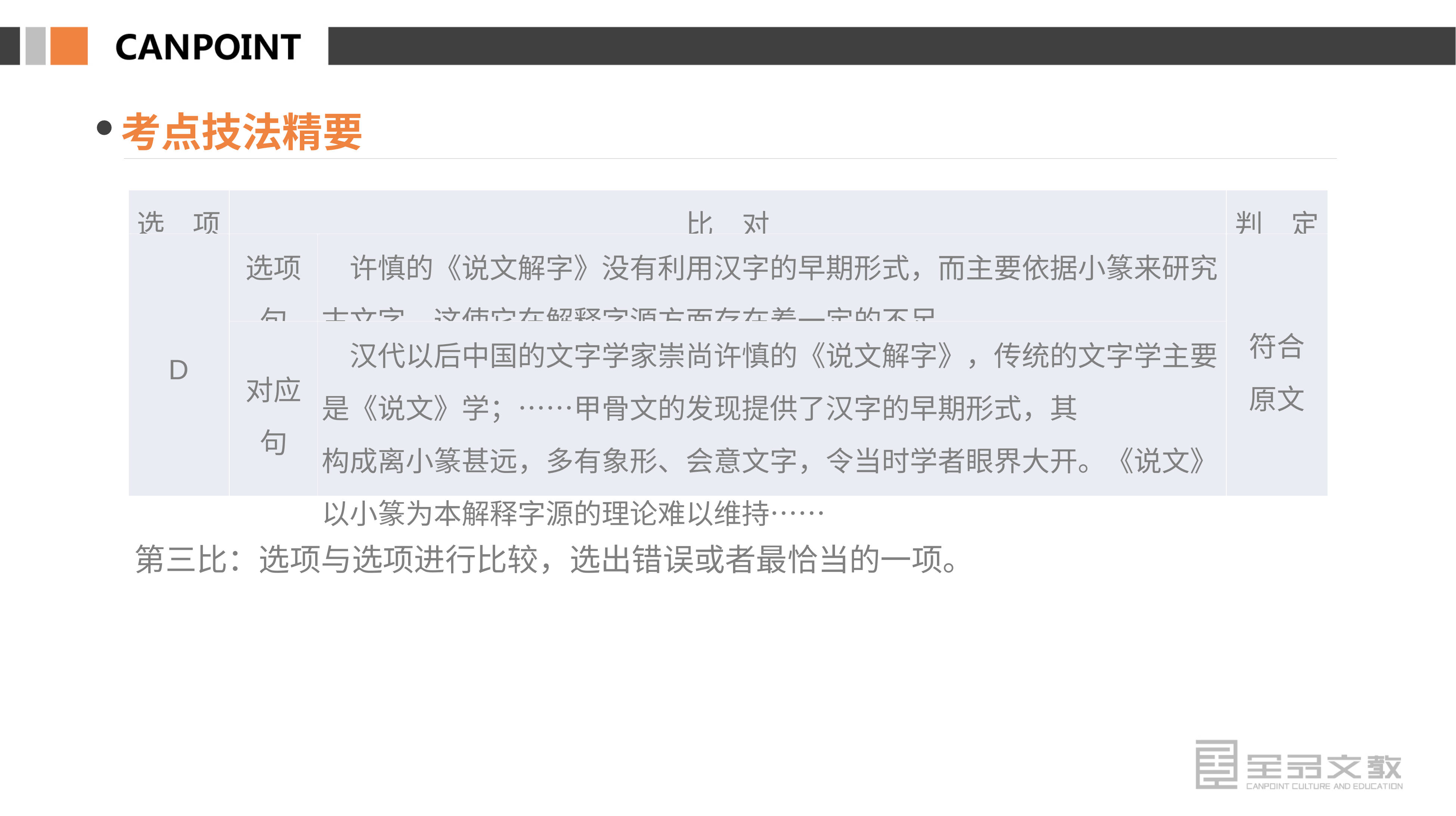

考点技法精要

| 选　项 | 比　对 |  | 判　定 |
| --- | --- | --- | --- |
| D | 选项句 | 许慎的《说文解字》没有利用汉字的早期形式，而主要依据小篆来研究古文字，这使它在解释字源方面存在着一定的不足 | 符合 原文 |
|  | 对应句 | 汉代以后中国的文字学家崇尚许慎的《说文解字》，传统的文字学主要是《说文》学；……甲骨文的发现提供了汉字的早期形式，其 构成离小篆甚远，多有象形、会意文字，令当时学者眼界大开。《说文》以小篆为本解释字源的理论难以维持…… |  |
第三比：选项与选项进行比较，选出错误或者最恰当的一项。